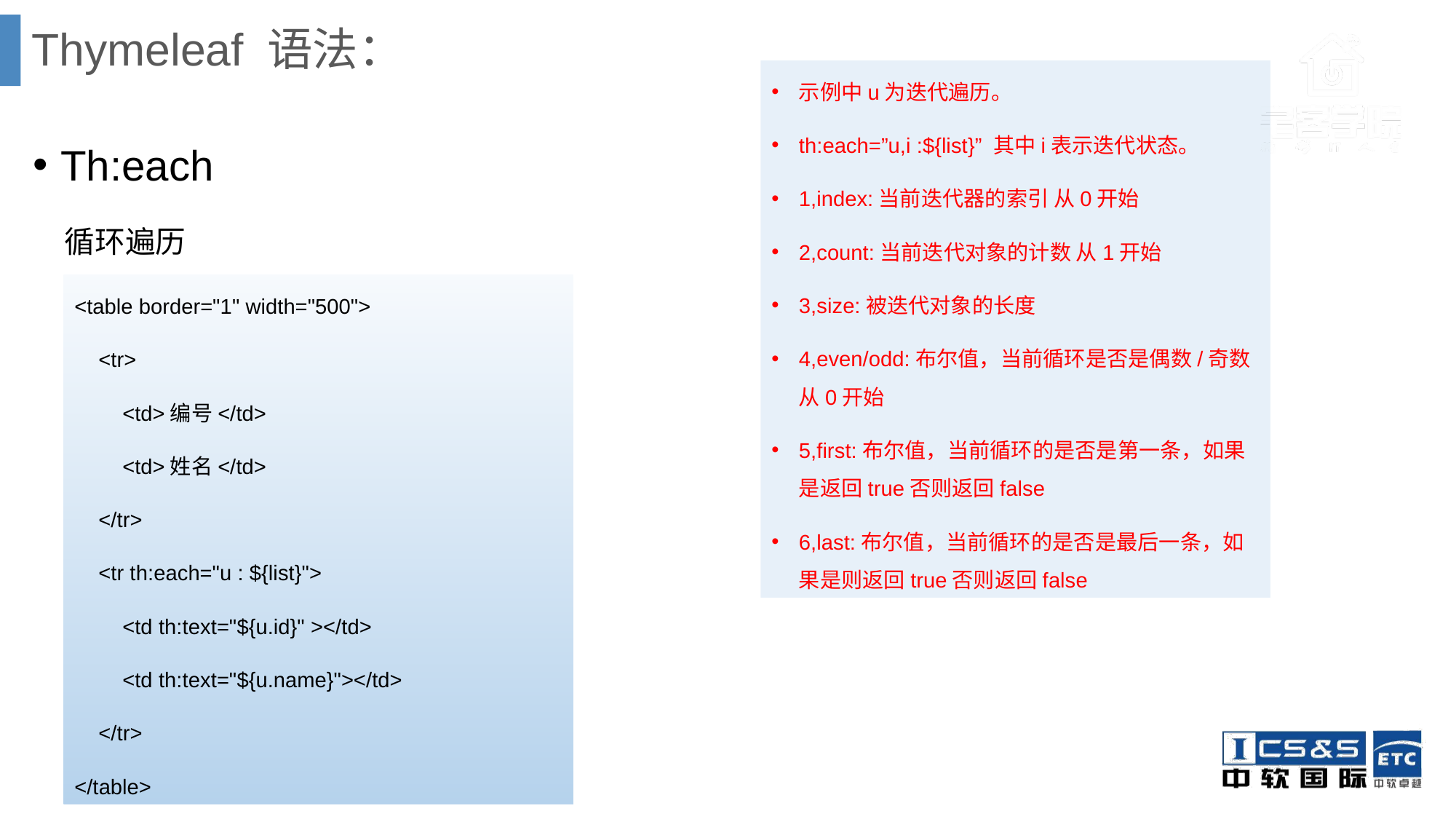

# Thymeleaf 语法：
示例中u为迭代遍历。
th:each=”u,i :${list}” 其中i表示迭代状态。
1,index:当前迭代器的索引 从0开始
2,count:当前迭代对象的计数 从1开始
3,size:被迭代对象的长度
4,even/odd:布尔值，当前循环是否是偶数/奇数 从0开始
5,first:布尔值，当前循环的是否是第一条，如果是返回true否则返回false
6,last:布尔值，当前循环的是否是最后一条，如果是则返回true否则返回false
Th:each
    循环遍历

<table border="1" width="500">
    <tr>
        <td>编号</td>
        <td>姓名</td>
    </tr>
    <tr th:each="u : ${list}">
        <td th:text="${u.id}" ></td>
        <td th:text="${u.name}"></td>
    </tr>
</table>